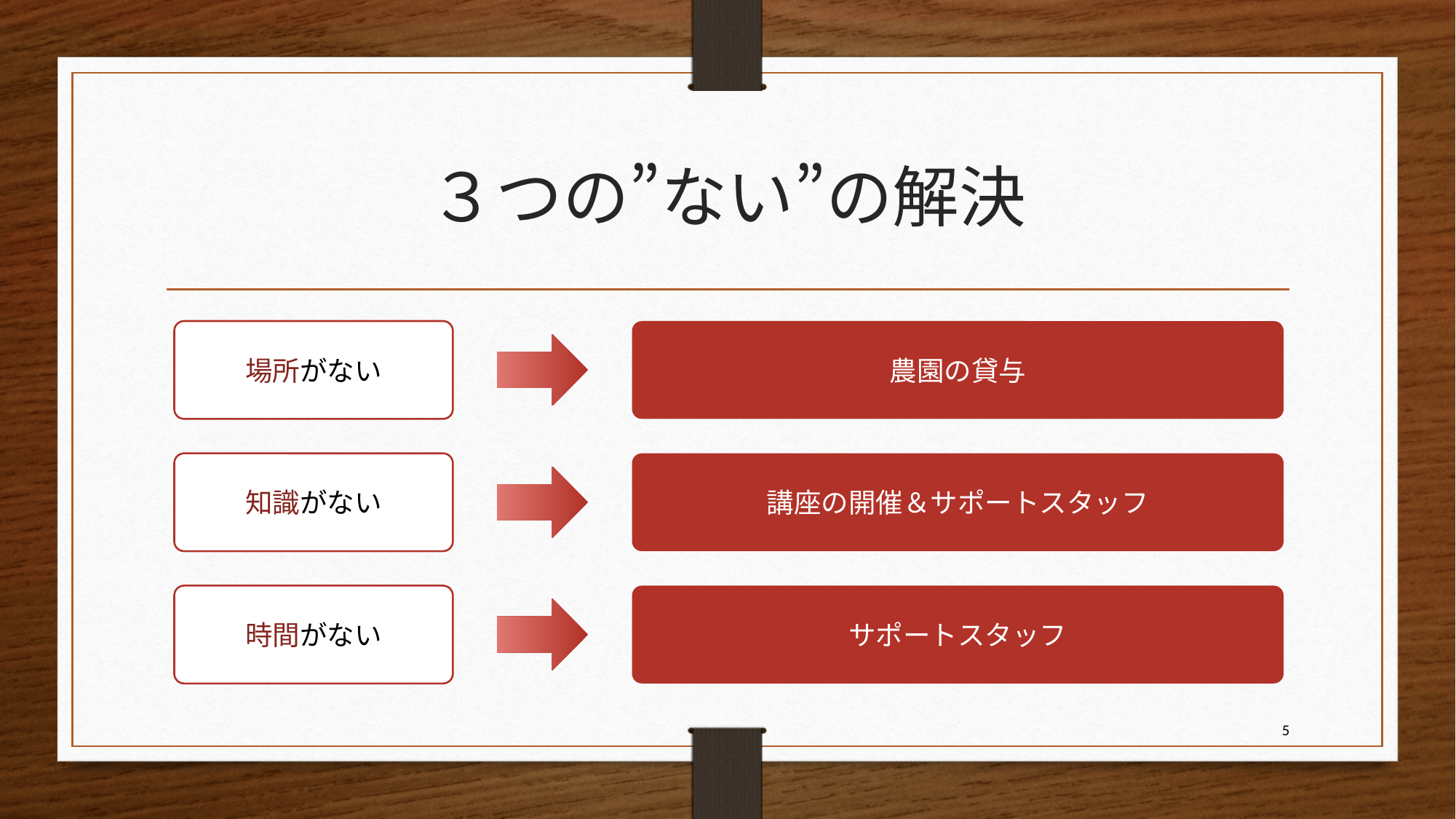

# ３つの”ない”の解決
場所がない
農園の貸与

知識がない
講座の開催＆サポートスタッフ

時間がない
サポートスタッフ

5